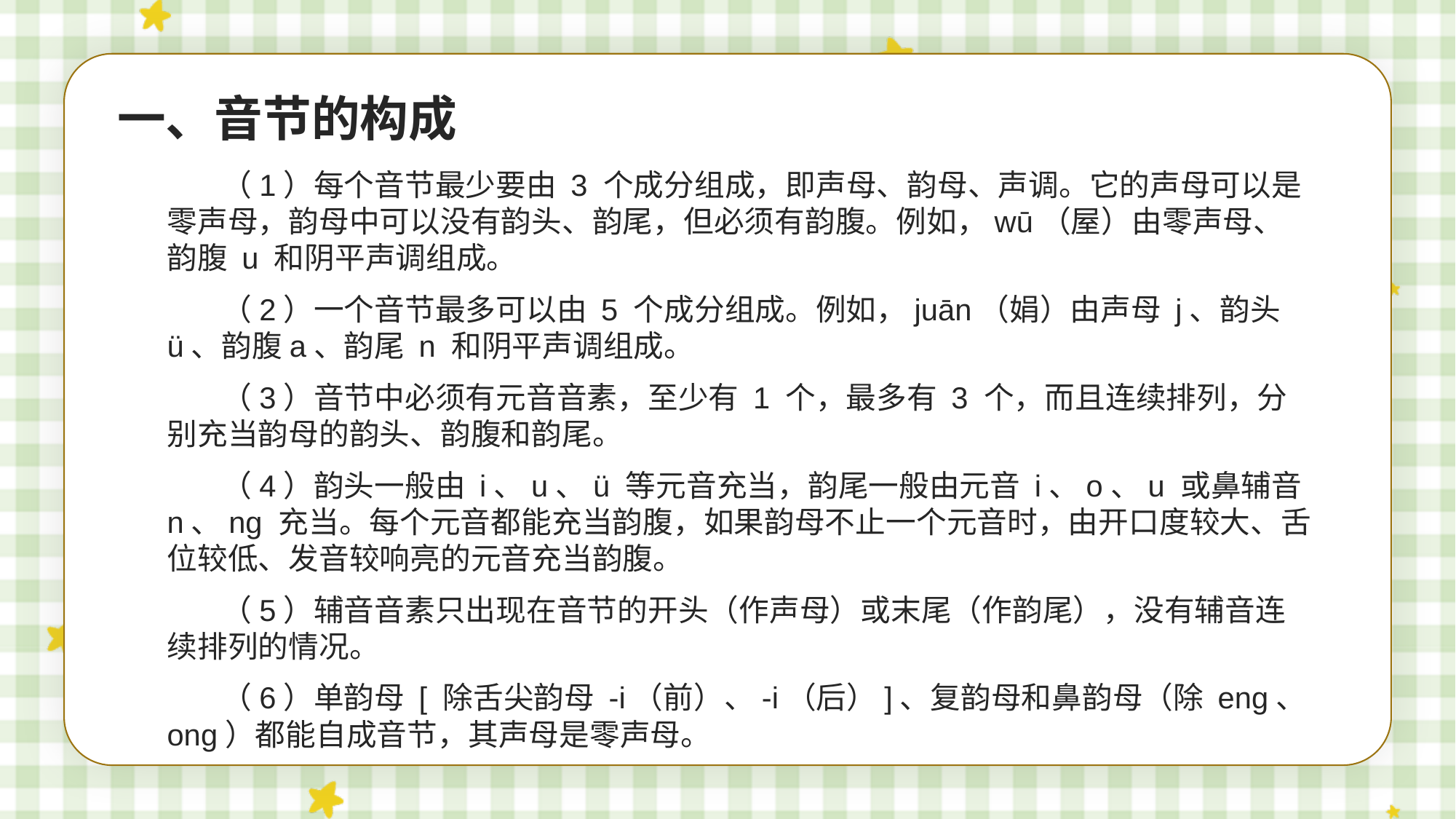

一、音节的构成
（1）每个音节最少要由 3 个成分组成，即声母、韵母、声调。它的声母可以是零声母，韵母中可以没有韵头、韵尾，但必须有韵腹。例如，wū（屋）由零声母、韵腹 u 和阴平声调组成。
（2）一个音节最多可以由 5 个成分组成。例如，juān（娟）由声母 j、韵头 ü、韵腹a、韵尾 n 和阴平声调组成。
（3）音节中必须有元音音素，至少有 1 个，最多有 3 个，而且连续排列，分别充当韵母的韵头、韵腹和韵尾。
（4）韵头一般由 i、u、ü 等元音充当，韵尾一般由元音 i、o、u 或鼻辅音 n、ng 充当。每个元音都能充当韵腹，如果韵母不止一个元音时，由开口度较大、舌位较低、发音较响亮的元音充当韵腹。
（5）辅音音素只出现在音节的开头（作声母）或末尾（作韵尾），没有辅音连续排列的情况。
（6）单韵母 [ 除舌尖韵母 -i（前）、-i（后）]、复韵母和鼻韵母（除 eng、ong）都能自成音节，其声母是零声母。